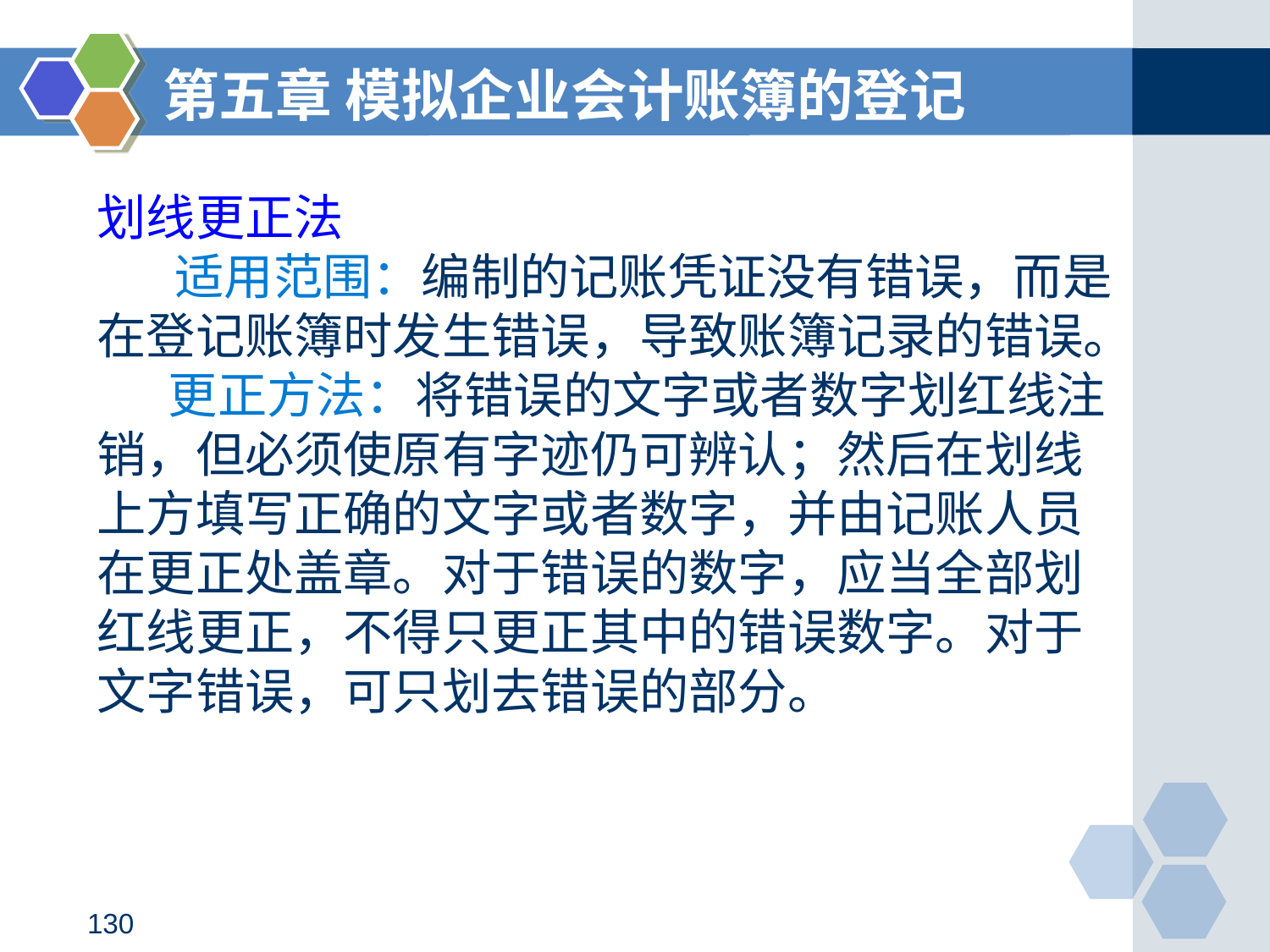

第五章 模拟企业会计账簿的登记
划线更正法
      适用范围：编制的记账凭证没有错误，而是在登记账簿时发生错误，导致账簿记录的错误。
　  更正方法：将错误的文字或者数字划红线注销，但必须使原有字迹仍可辨认；然后在划线上方填写正确的文字或者数字，并由记账人员在更正处盖章。对于错误的数字，应当全部划红线更正，不得只更正其中的错误数字。对于文字错误，可只划去错误的部分。